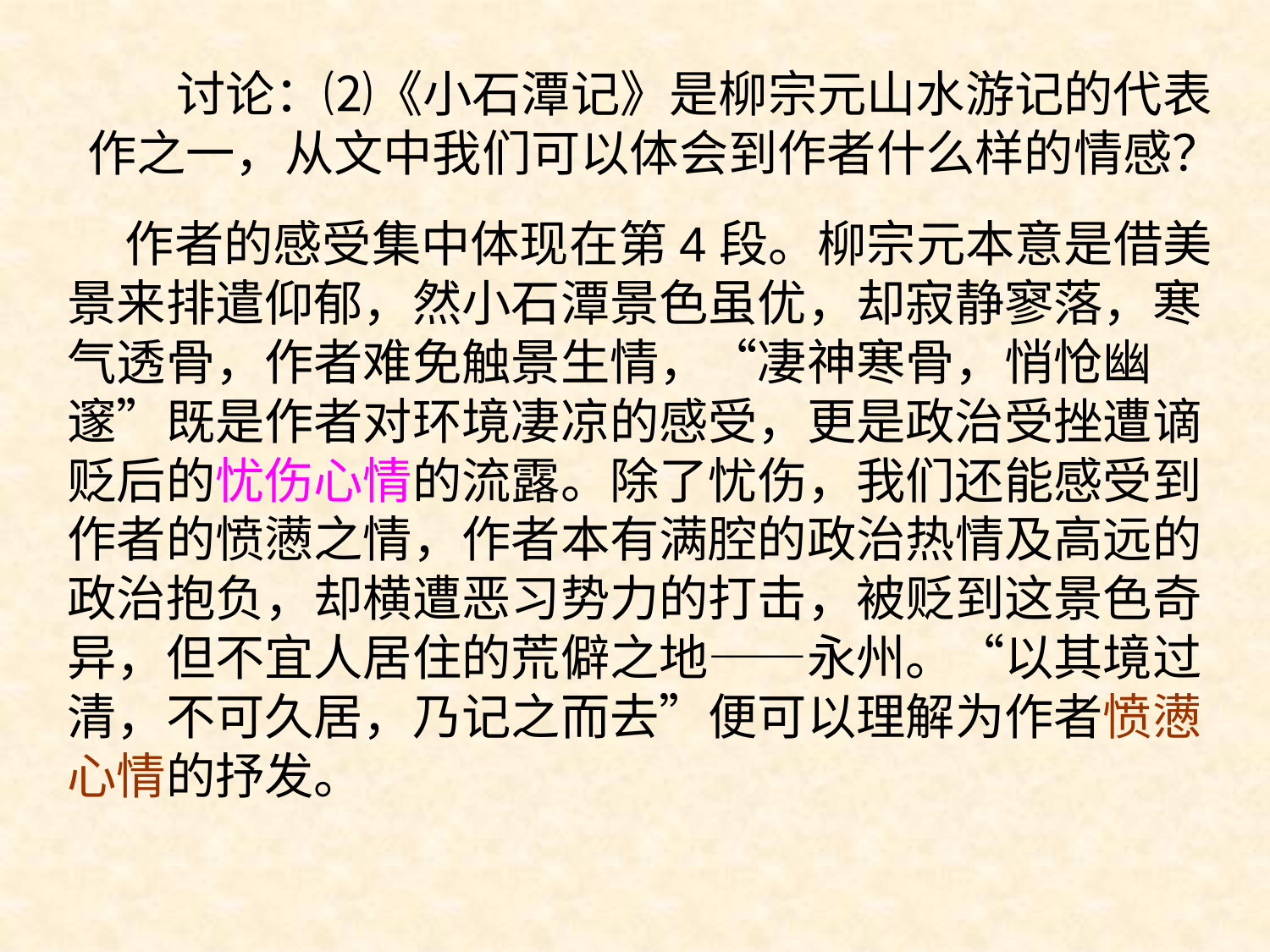

讨论：⑵《小石潭记》是柳宗元山水游记的代表作之一，从文中我们可以体会到作者什么样的情感？
     作者的感受集中体现在第4段。柳宗元本意是借美景来排遣仰郁，然小石潭景色虽优，却寂静寥落，寒气透骨，作者难免触景生情，“凄神寒骨，悄怆幽邃”既是作者对环境凄凉的感受，更是政治受挫遭谪贬后的忧伤心情的流露。除了忧伤，我们还能感受到作者的愤懑之情，作者本有满腔的政治热情及高远的政治抱负，却横遭恶习势力的打击，被贬到这景色奇异，但不宜人居住的荒僻之地——永州。“以其境过清，不可久居，乃记之而去”便可以理解为作者愤懑心情的抒发。